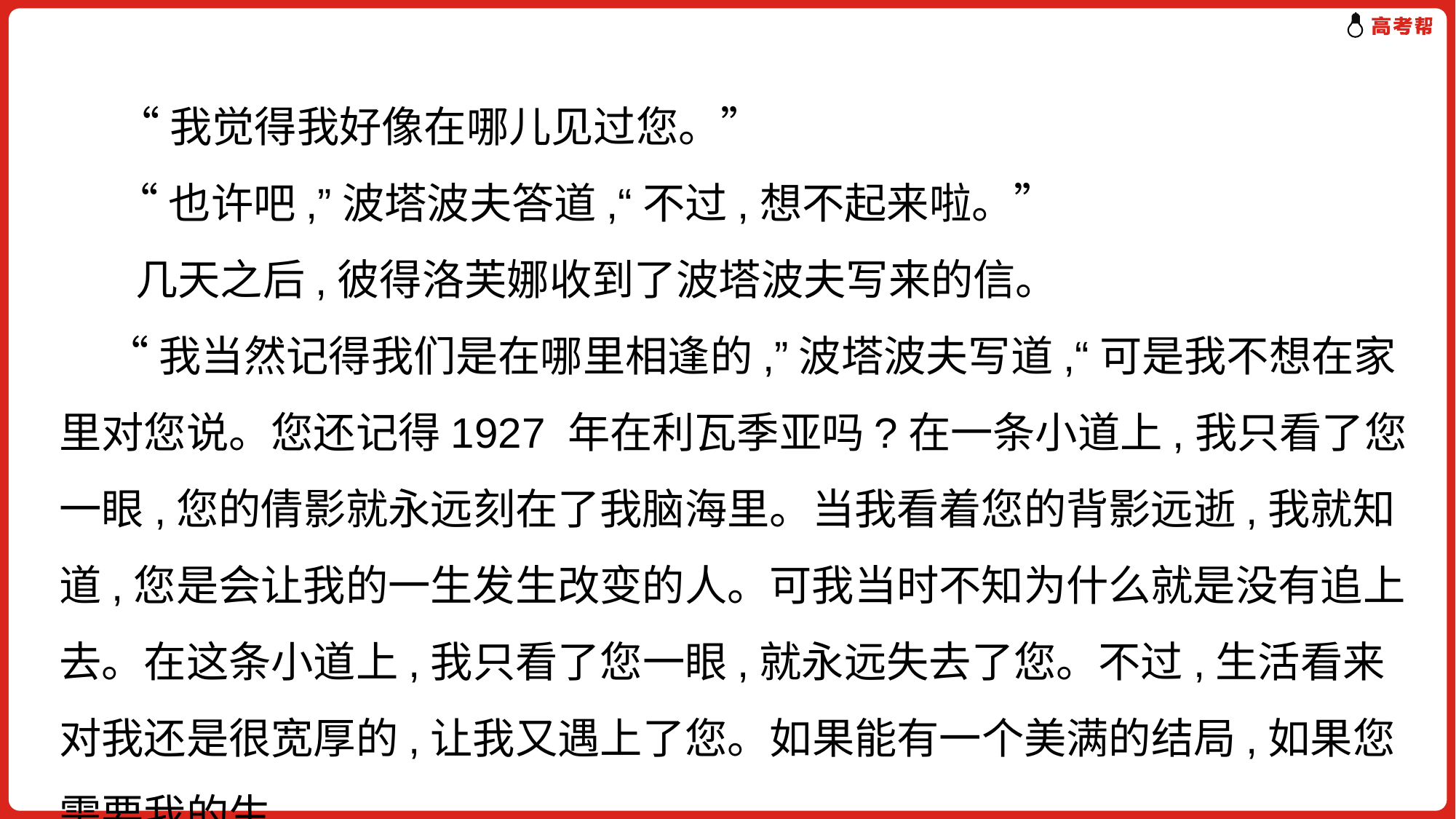

“我觉得我好像在哪儿见过您。”
      “也许吧,”波塔波夫答道,“不过,想不起来啦。”
       几天之后,彼得洛芙娜收到了波塔波夫写来的信。
     “我当然记得我们是在哪里相逢的,”波塔波夫写道,“可是我不想在家里对您说。您还记得1927 年在利瓦季亚吗?在一条小道上,我只看了您一眼,您的倩影就永远刻在了我脑海里。当我看着您的背影远逝,我就知道,您是会让我的一生发生改变的人。可我当时不知为什么就是没有追上去。在这条小道上,我只看了您一眼,就永远失去了您。不过,生活看来对我还是很宽厚的,让我又遇上了您。如果能有一个美满的结局,如果您需要我的生